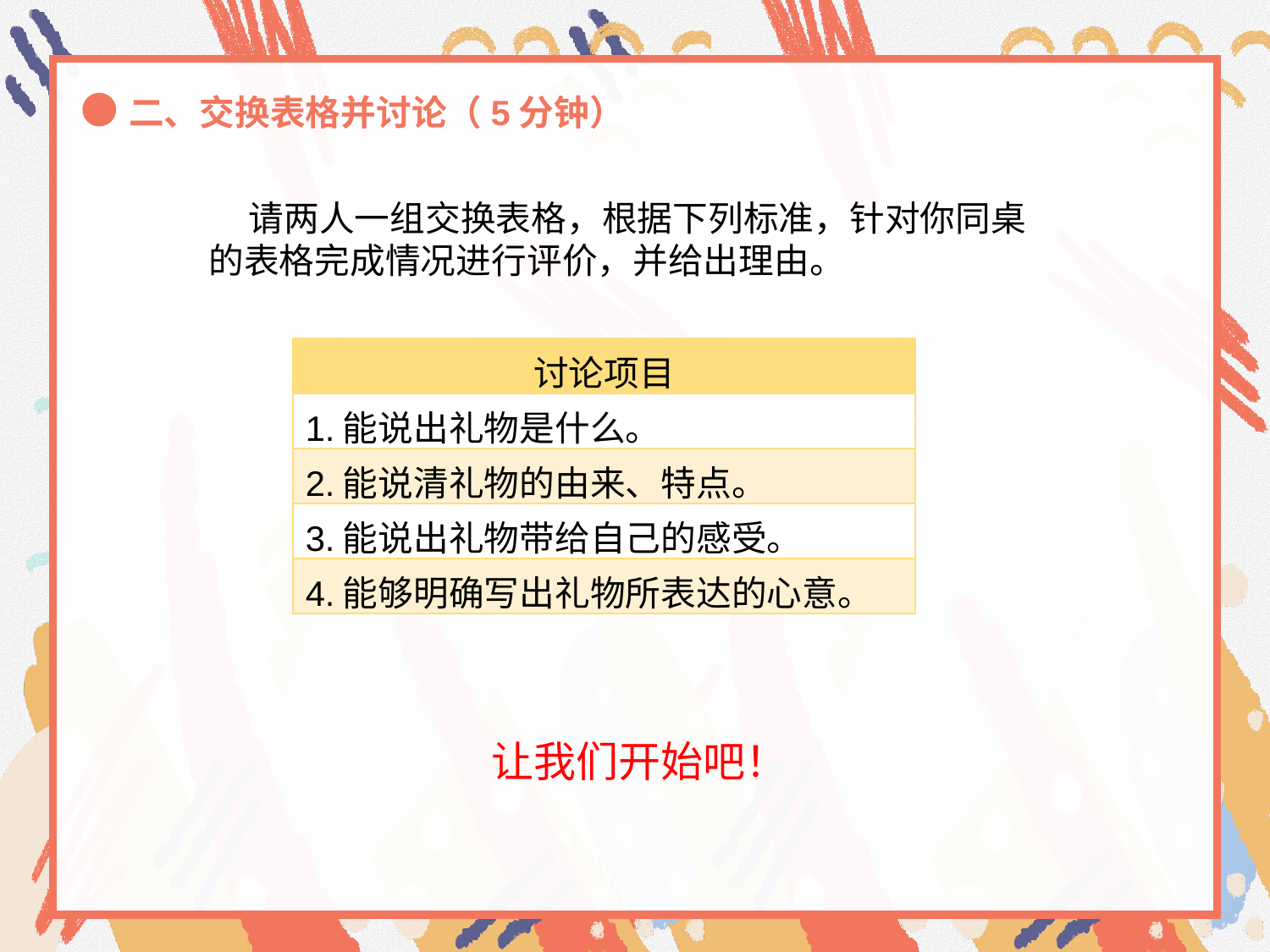

二、交换表格并讨论（5分钟）

    请两人一组交换表格，根据下列标准，针对你同桌
的表格完成情况进行评价，并给出理由。
| 讨论项目 |
| --- |
| 1.能说出礼物是什么。 |
| 2.能说清礼物的由来、特点。 |
| 3.能说出礼物带给自己的感受。 |
| 4.能够明确写出礼物所表达的心意。 |
让我们开始吧！